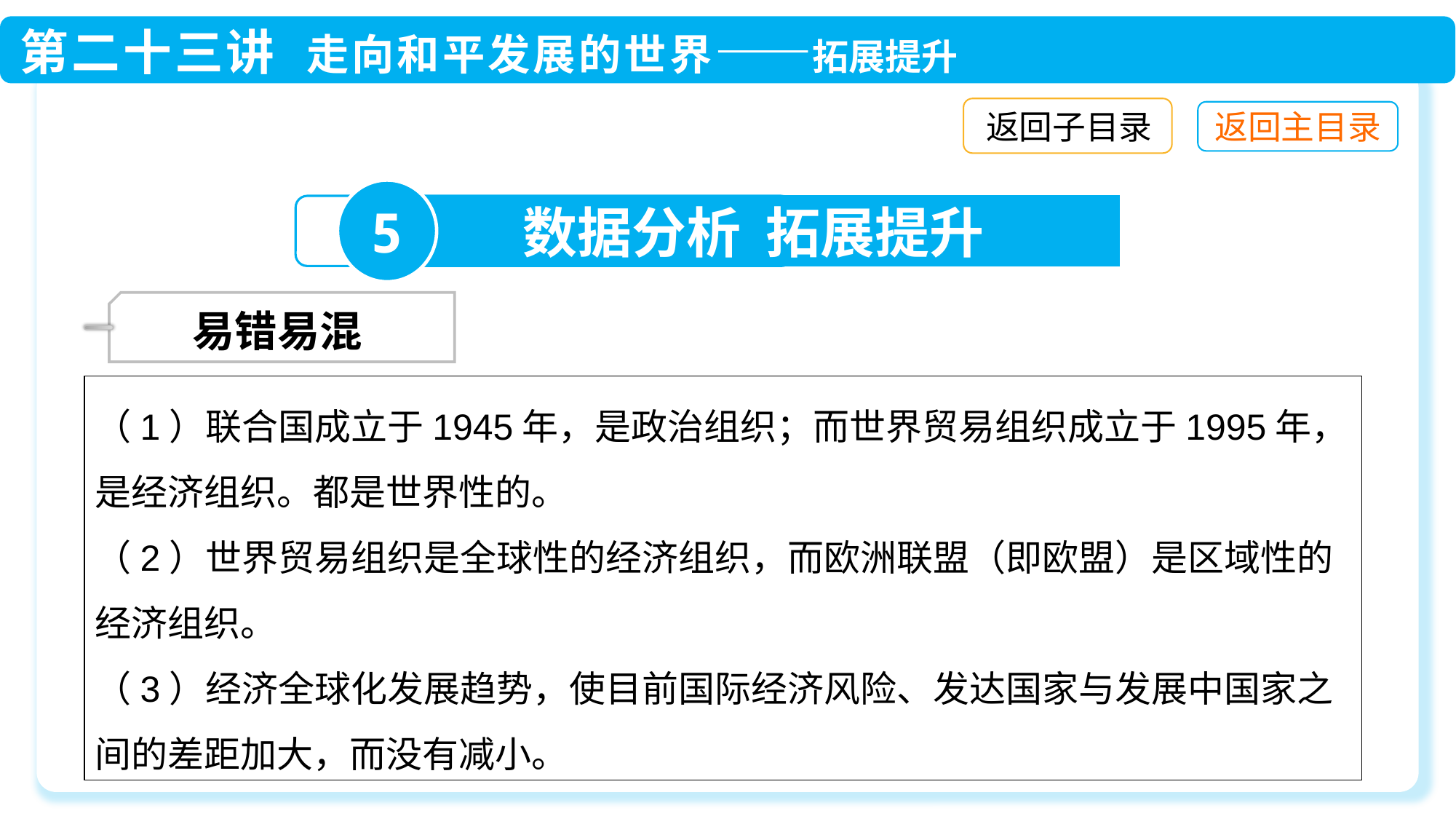

返回子目录
5

数据分析  拓展提升
 易错易混

（1）联合国成立于1945年，是政治组织；而世界贸易组织成立于1995年，是经济组织。都是世界性的。
（2）世界贸易组织是全球性的经济组织，而欧洲联盟（即欧盟）是区域性的经济组织。
（3）经济全球化发展趋势，使目前国际经济风险、发达国家与发展中国家之间的差距加大，而没有减小。